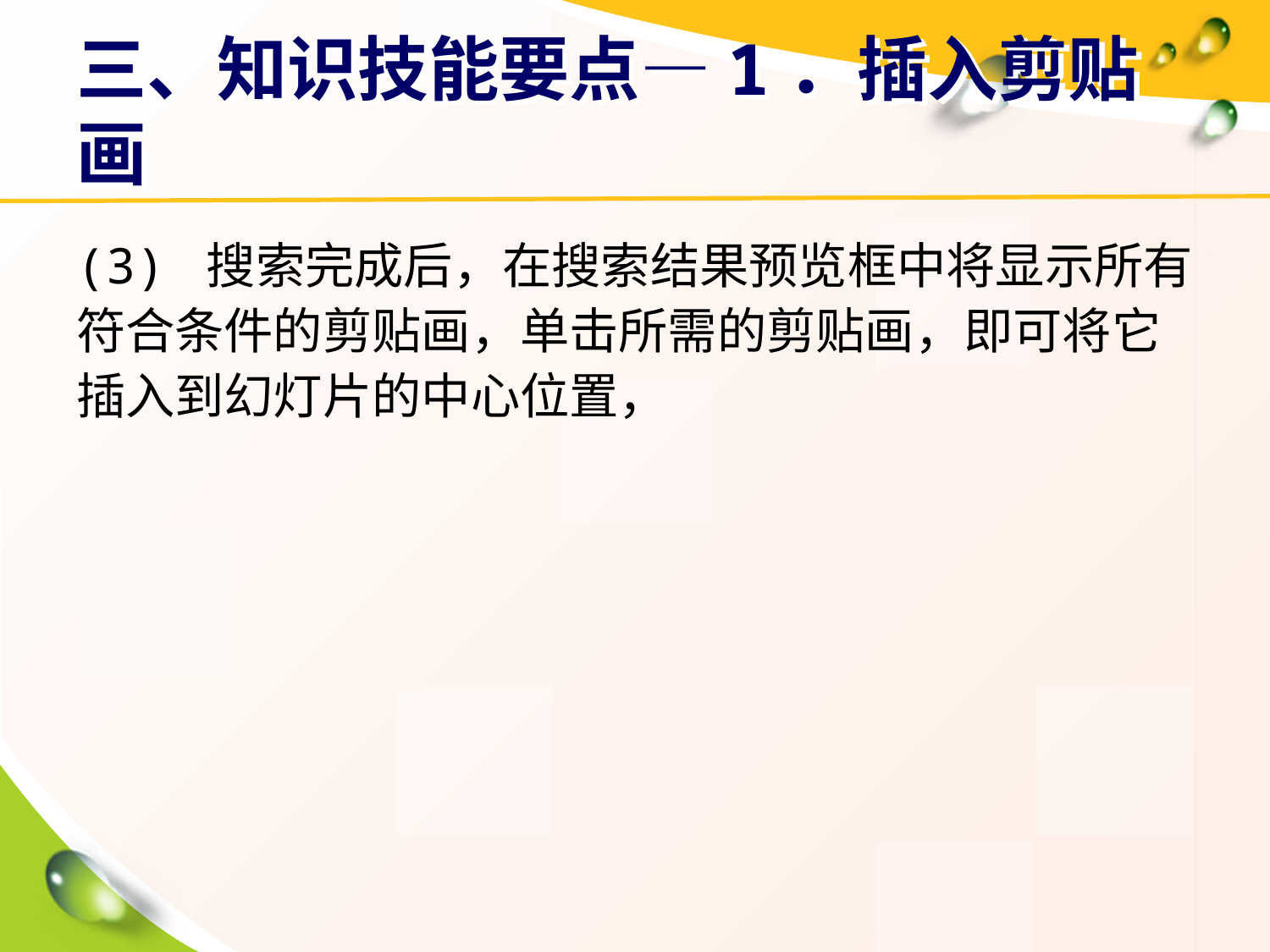

# 三、知识技能要点—1．插入剪贴画
(3) 搜索完成后，在搜索结果预览框中将显示所有符合条件的剪贴画，单击所需的剪贴画，即可将它插入到幻灯片的中心位置，